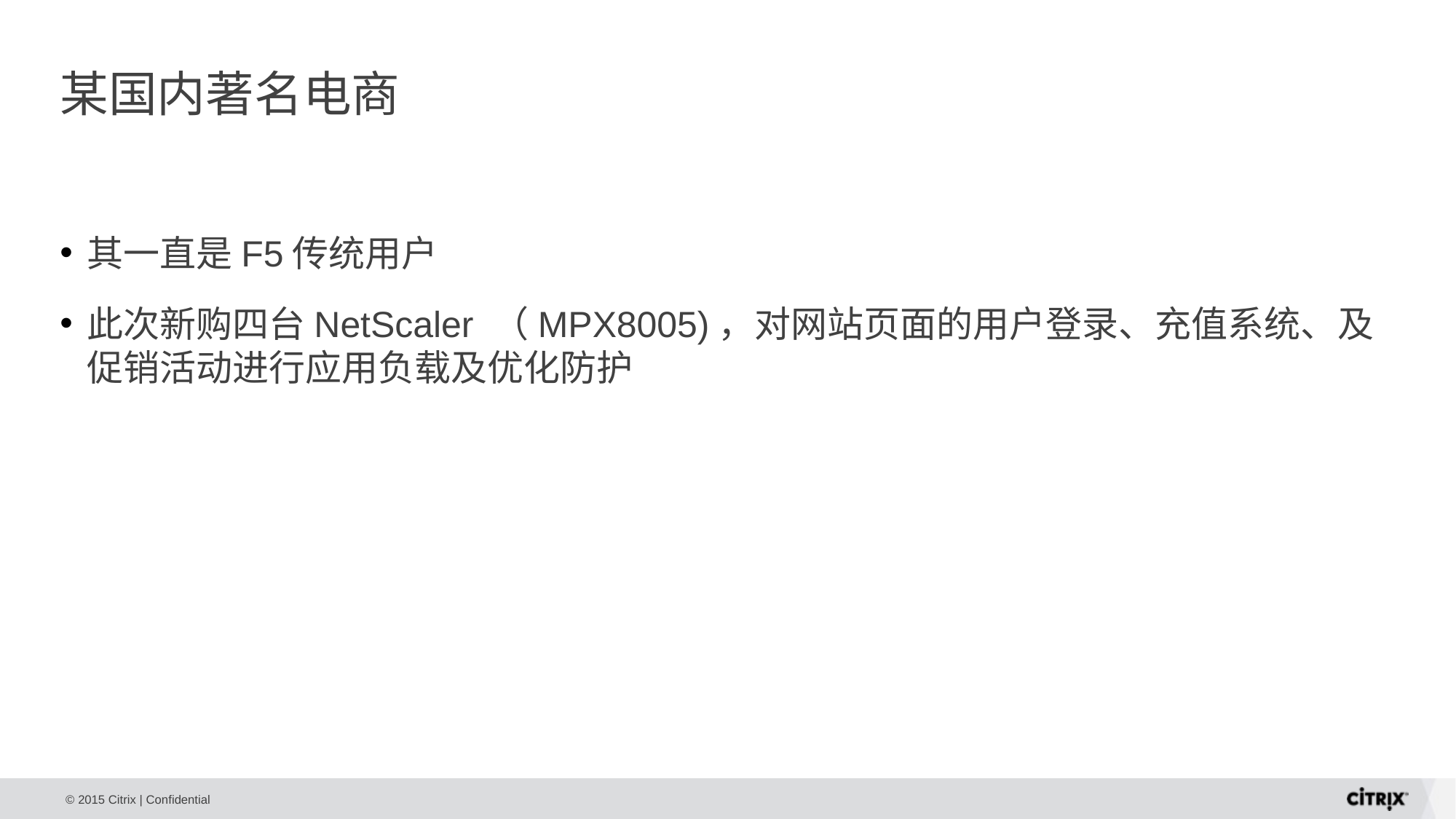

# 某国内著名电商
其一直是F5传统用户
此次新购四台NetScaler （MPX8005)，对网站页面的用户登录、充值系统、及促销活动进行应用负载及优化防护